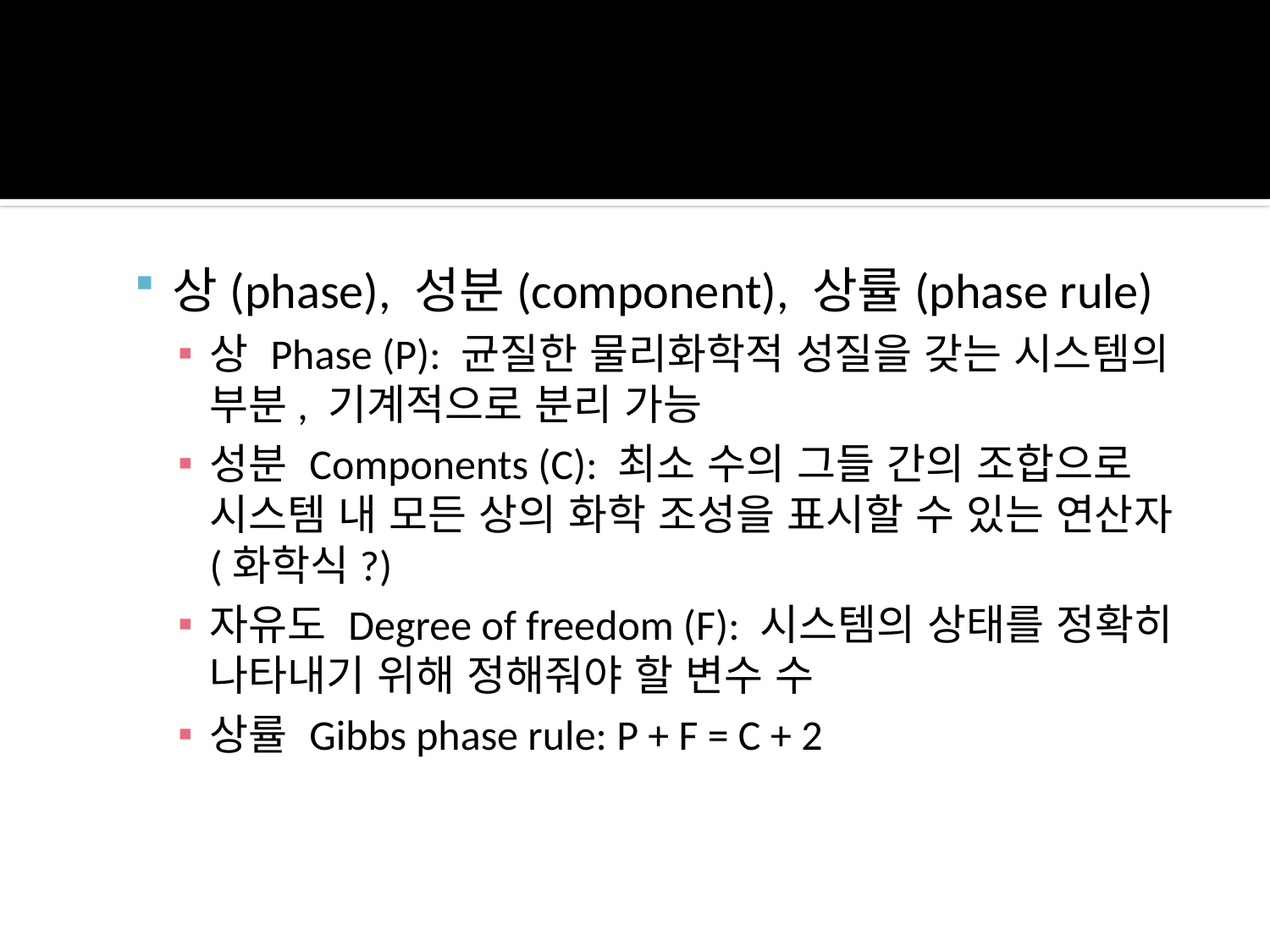

상(phase), 성분(component), 상률(phase rule)
상 Phase (P): 균질한 물리화학적 성질을 갖는 시스템의 부분, 기계적으로 분리 가능
성분 Components (C): 최소 수의 그들 간의 조합으로 시스템 내 모든 상의 화학 조성을 표시할 수 있는 연산자(화학식?)
자유도 Degree of freedom (F): 시스템의 상태를 정확히 나타내기 위해 정해줘야 할 변수 수
상률 Gibbs phase rule: P + F = C + 2